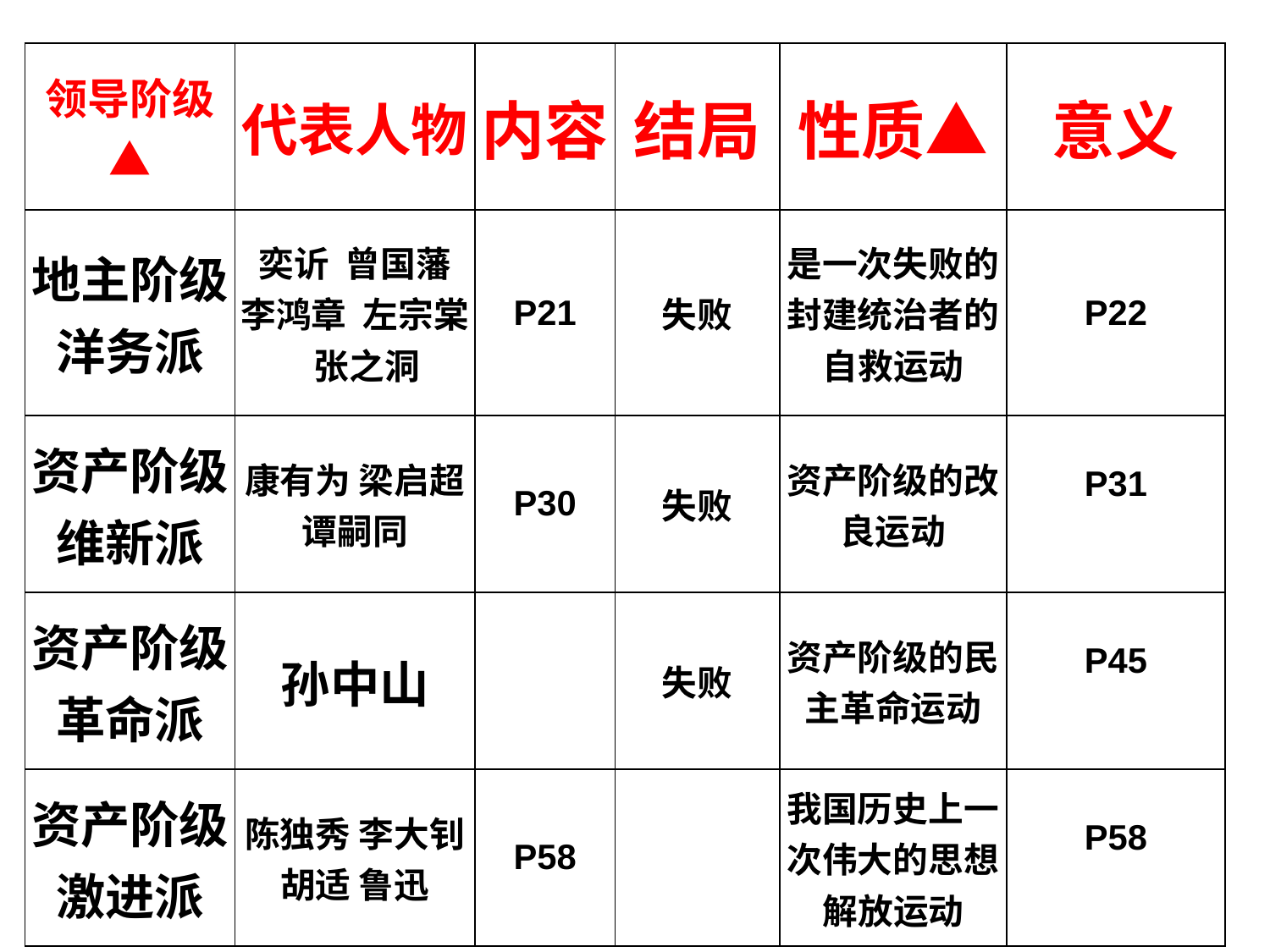

| 领导阶级▲ | 代表人物 | 内容 | 结局 | 性质▲ | 意义 |
| --- | --- | --- | --- | --- | --- |
| 地主阶级洋务派 | 奕䜣 曾国藩 李鸿章 左宗棠 张之洞 | P21 | 失败 | 是一次失败的封建统治者的自救运动 | P22 |
| 资产阶级维新派 | 康有为 梁启超 谭嗣同 | P30 | 失败 | 资产阶级的改良运动 | P31 |
| 资产阶级革命派 | 孙中山 |  | 失败 | 资产阶级的民主革命运动 | P45 |
| 资产阶级激进派 | 陈独秀 李大钊胡适 鲁迅 | P58 |  | 我国历史上一次伟大的思想解放运动 | P58 |